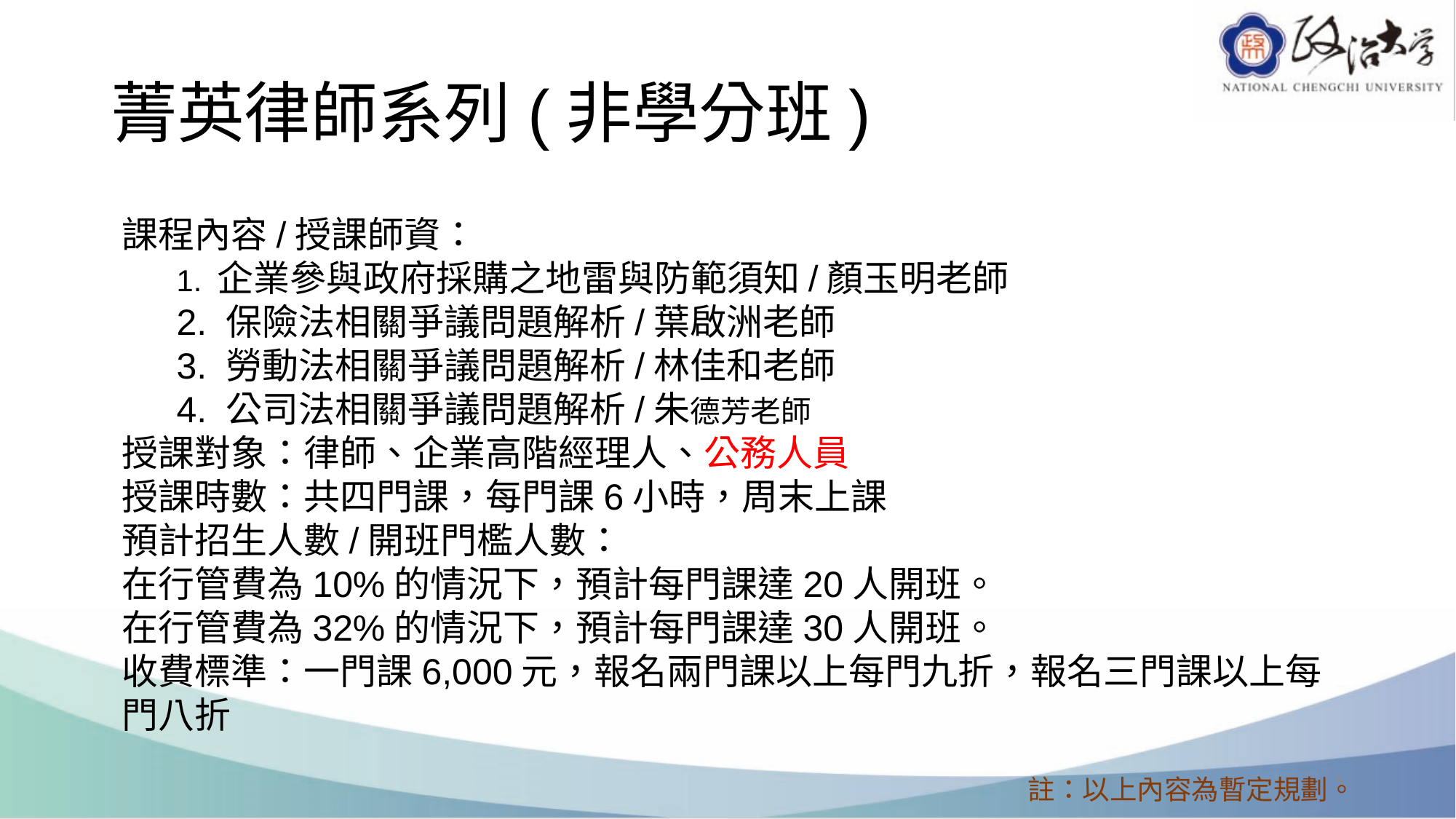

# 菁英律師系列(非學分班)
課程內容/授課師資：
1. 企業參與政府採購之地雷與防範須知/顏玉明老師
2. 保險法相關爭議問題解析/葉啟洲老師
3. 勞動法相關爭議問題解析/林佳和老師
4. 公司法相關爭議問題解析/朱德芳老師
授課對象：律師、企業高階經理人、公務人員
授課時數：共四門課，每門課6小時，周末上課
預計招生人數/開班門檻人數：
在行管費為10%的情況下，預計每門課達20人開班。
在行管費為32%的情況下，預計每門課達30人開班。
收費標準：一門課6,000元，報名兩門課以上每門九折，報名三門課以上每門八折
註：以上內容為暫定規劃。

5